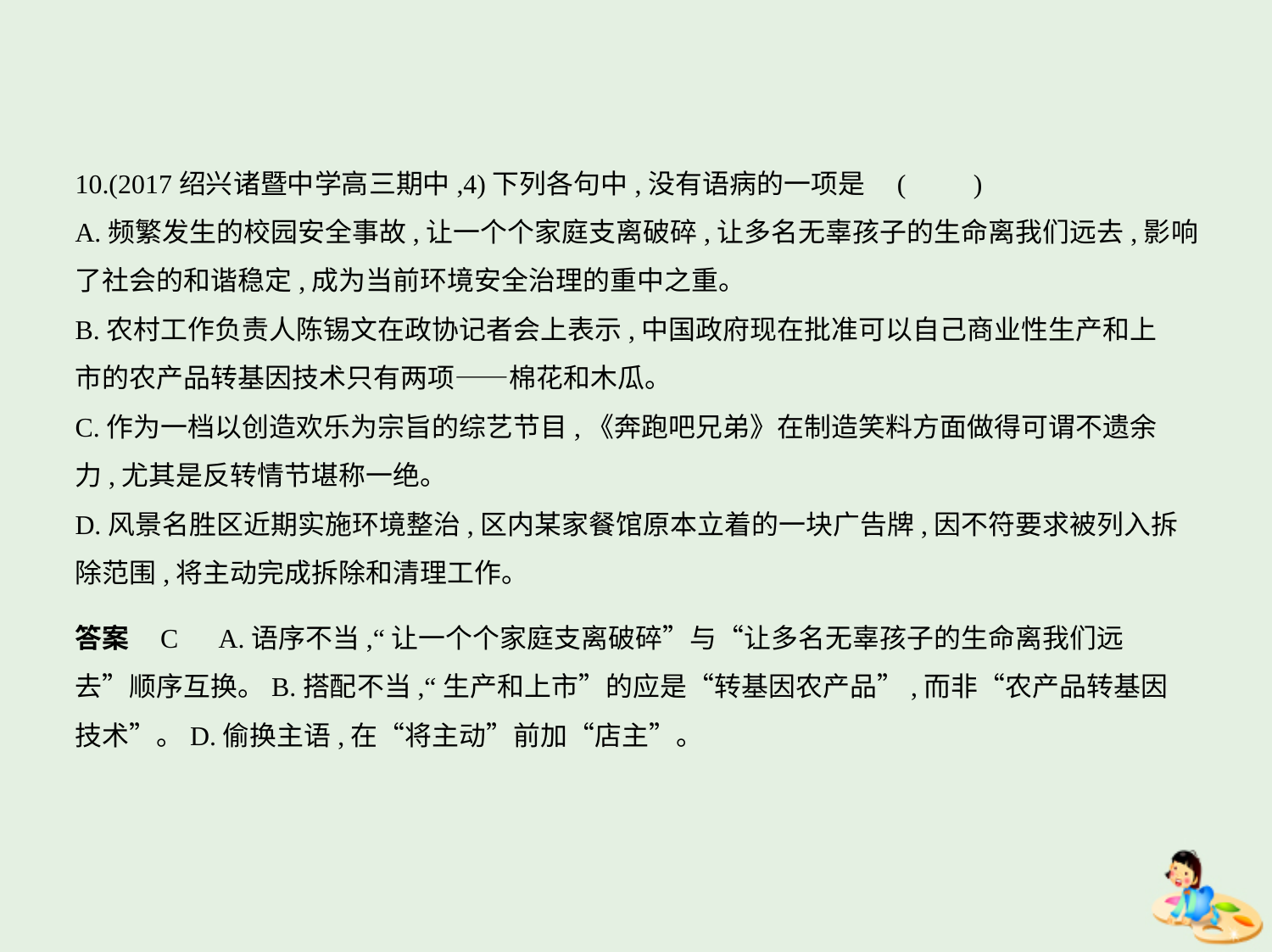

10.(2017绍兴诸暨中学高三期中,4)下列各句中,没有语病的一项是 (　　)
A.频繁发生的校园安全事故,让一个个家庭支离破碎,让多名无辜孩子的生命离我们远去,影响
了社会的和谐稳定,成为当前环境安全治理的重中之重。
B.农村工作负责人陈锡文在政协记者会上表示,中国政府现在批准可以自己商业性生产和上
市的农产品转基因技术只有两项——棉花和木瓜。
C.作为一档以创造欢乐为宗旨的综艺节目,《奔跑吧兄弟》在制造笑料方面做得可谓不遗余
力,尤其是反转情节堪称一绝。
D.风景名胜区近期实施环境整治,区内某家餐馆原本立着的一块广告牌,因不符要求被列入拆
除范围,将主动完成拆除和清理工作。
答案    C　A.语序不当,“让一个个家庭支离破碎”与“让多名无辜孩子的生命离我们远
去”顺序互换。B.搭配不当,“生产和上市”的应是“转基因农产品”,而非“农产品转基因
技术”。D.偷换主语,在“将主动”前加“店主”。